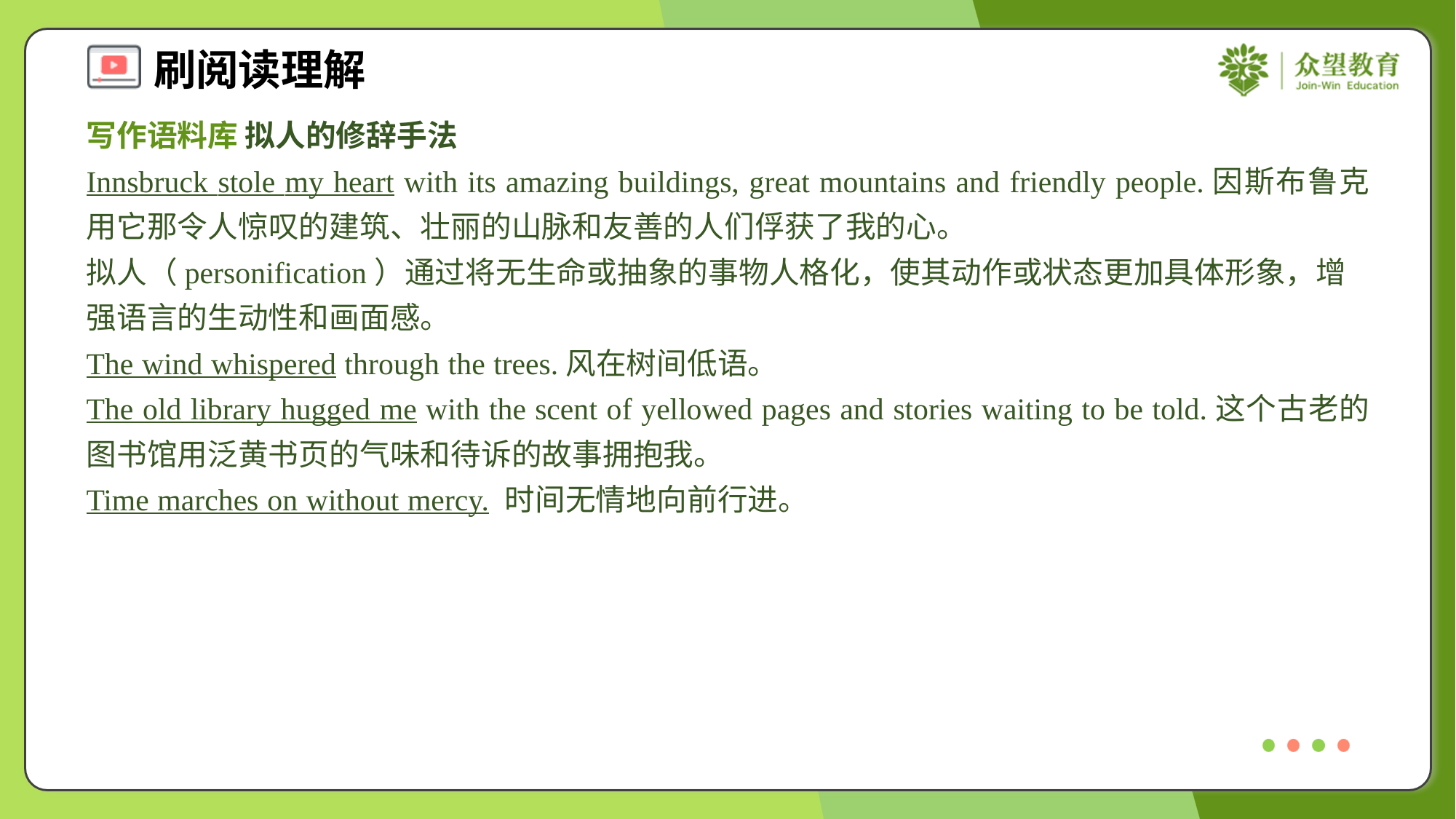

写作语料库 拟人的修辞手法
Innsbruck stole my heart with its amazing buildings, great mountains and friendly people.因斯布鲁克用它那令人惊叹的建筑、壮丽的山脉和友善的人们俘获了我的心。
拟人（personification）通过将无生命或抽象的事物人格化，使其动作或状态更加具体形象，增强语言的生动性和画面感。
The wind whispered through the trees.风在树间低语。
The old library hugged me with the scent of yellowed pages and stories waiting to be told.这个古老的图书馆用泛黄书页的气味和待诉的故事拥抱我。
Time marches on without mercy. 时间无情地向前行进。